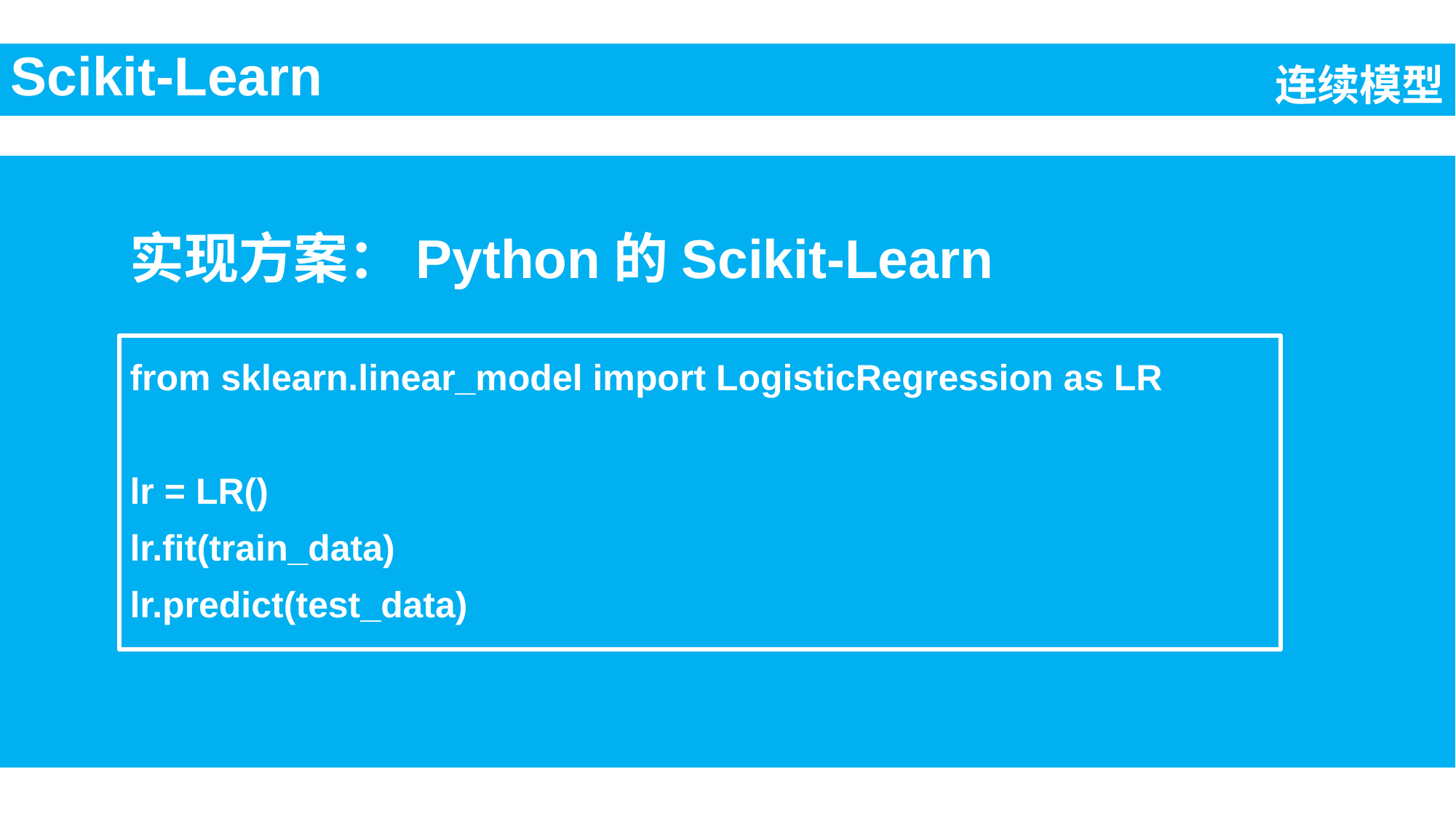

Scikit-Learn
连续模型
实现方案：Python的Scikit-Learn
from sklearn.linear_model import LogisticRegression as LR

lr = LR()
lr.fit(train_data)
lr.predict(test_data)